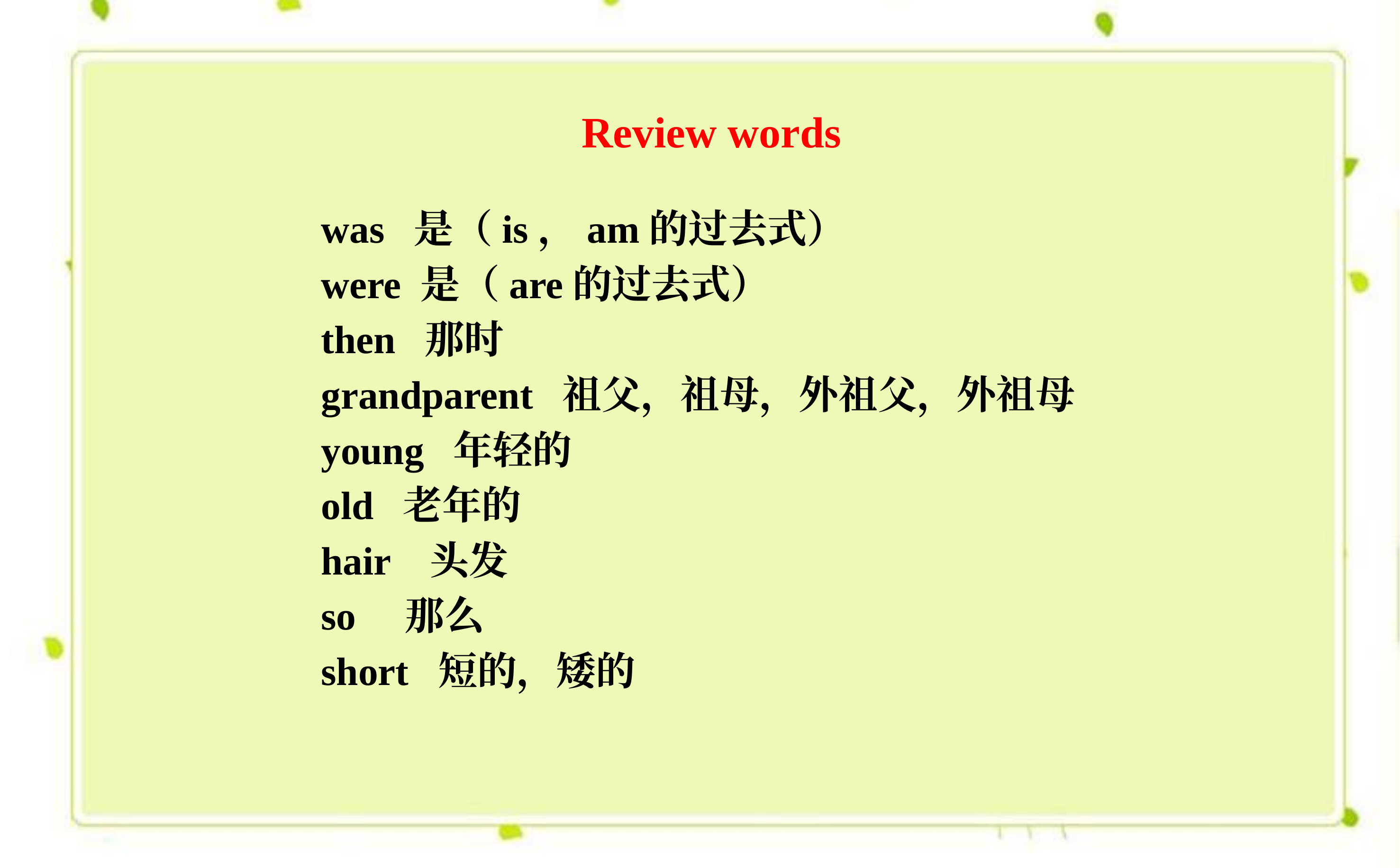

# Review words
was  是（is，am的过去式）
were 是（are的过去式）
then  那时
grandparent  祖父，祖母，外祖父，外祖母
young  年轻的
old  老年的
hair   头发
so    那么
short  短的，矮的